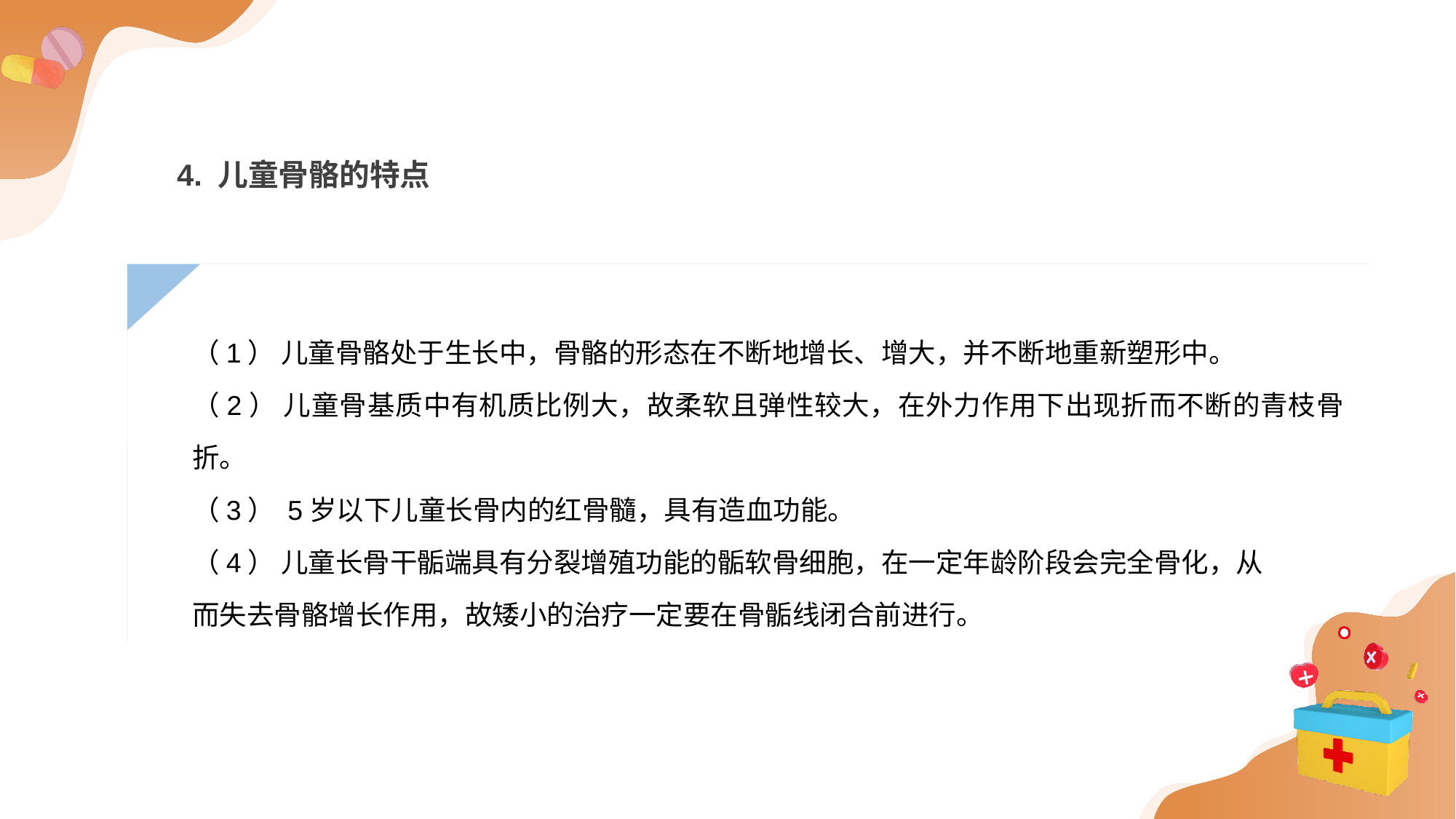

4. 儿童骨骼的特点

（1） 儿童骨骼处于生长中，骨骼的形态在不断地增长、增大，并不断地重新塑形中。
（2） 儿童骨基质中有机质比例大，故柔软且弹性较大，在外力作用下出现折而不断的青枝骨折。
（3） 5岁以下儿童长骨内的红骨髓，具有造血功能。
（4） 儿童长骨干骺端具有分裂增殖功能的骺软骨细胞，在一定年龄阶段会完全骨化，从
而失去骨骼增长作用，故矮小的治疗一定要在骨骺线闭合前进行。